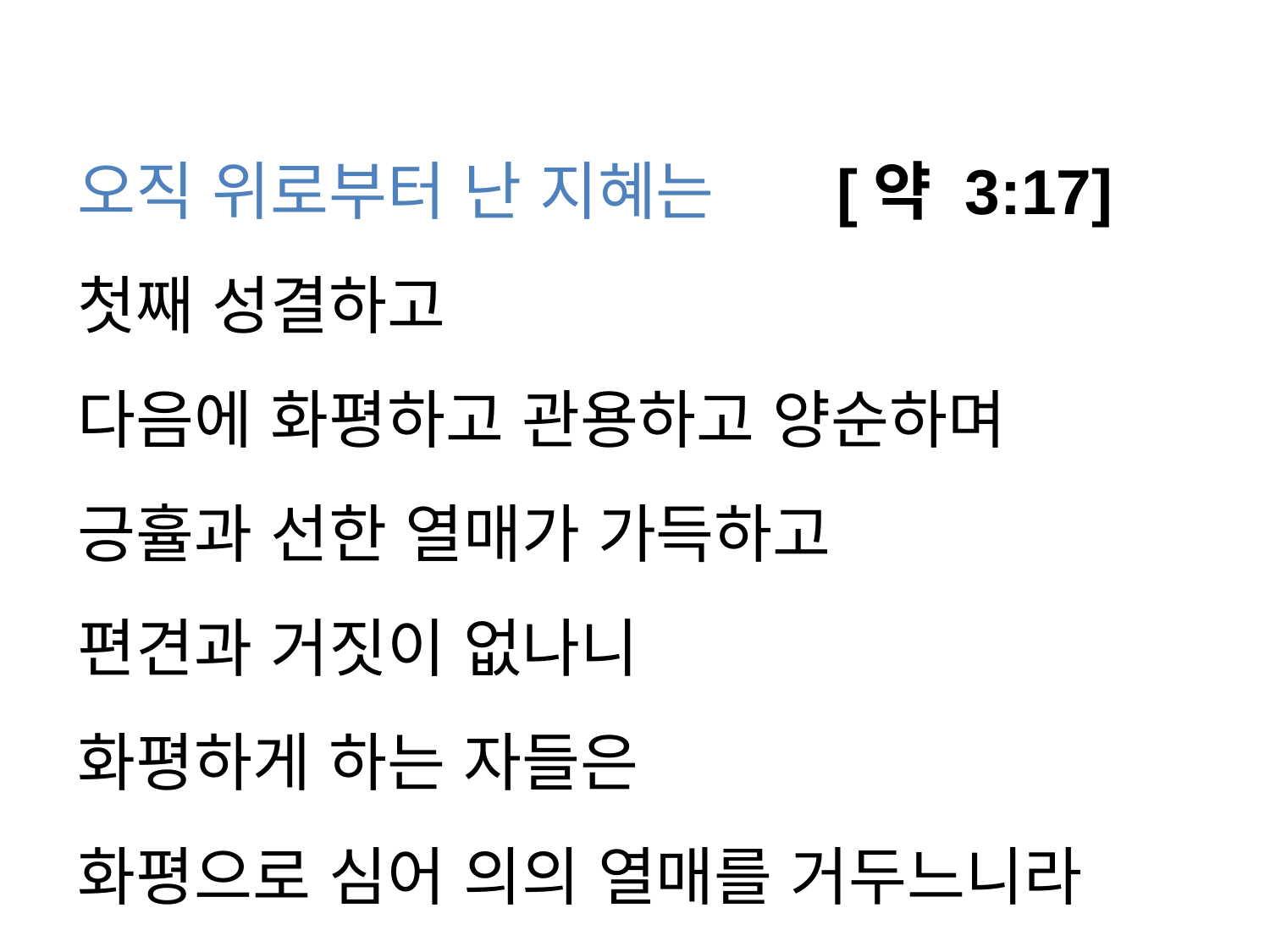

오직 위로부터 난 지혜는      [약 3:17]
첫째 성결하고
다음에 화평하고 관용하고 양순하며
긍휼과 선한 열매가 가득하고
편견과 거짓이 없나니
화평하게 하는 자들은
화평으로 심어 의의 열매를 거두느니라